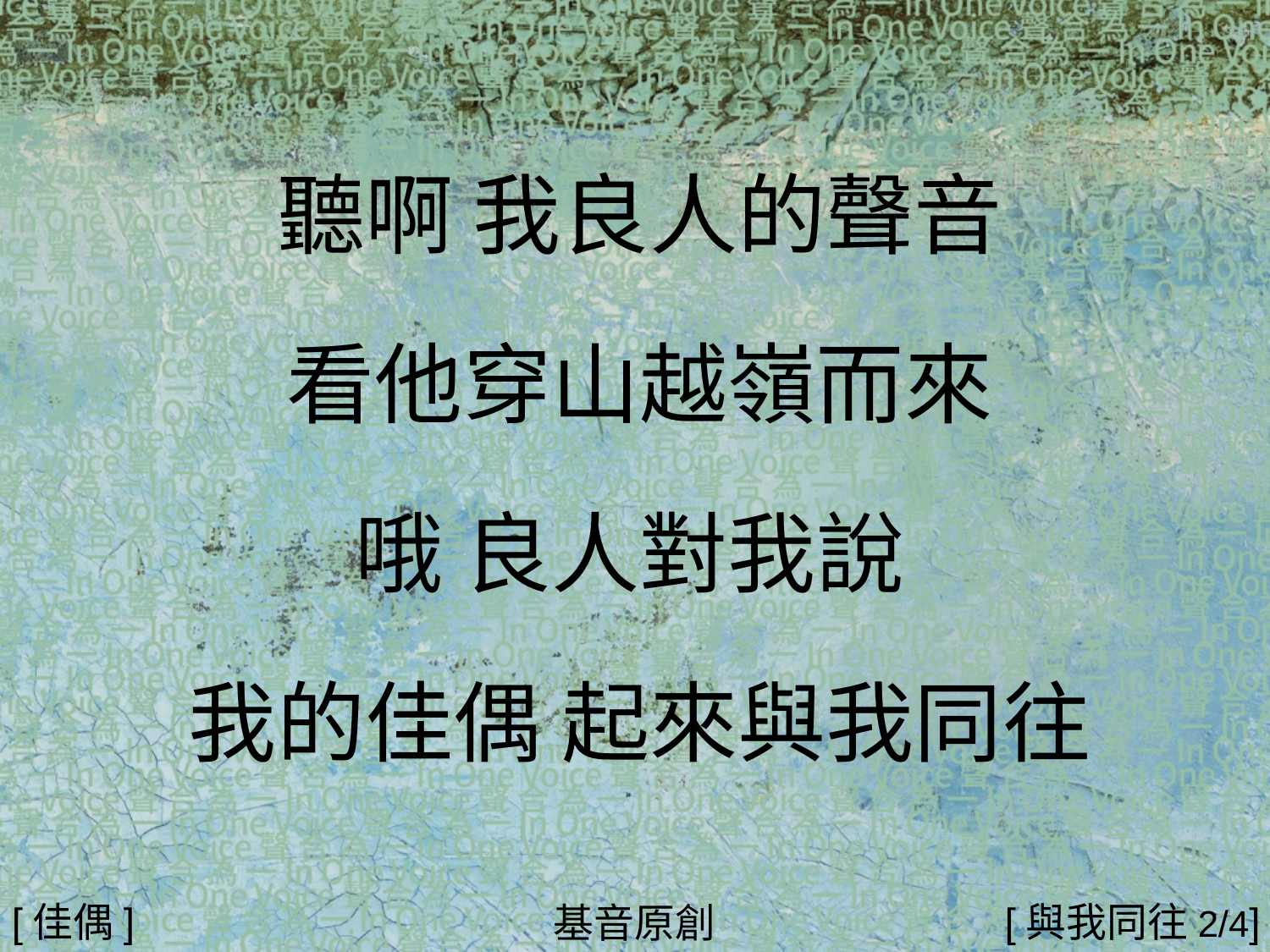

聽啊 我良人的聲音

看他穿山越嶺而來

哦 良人對我說

我的佳偶 起來與我同往
#

[佳偶]

[與我同往2/4]
基音原創